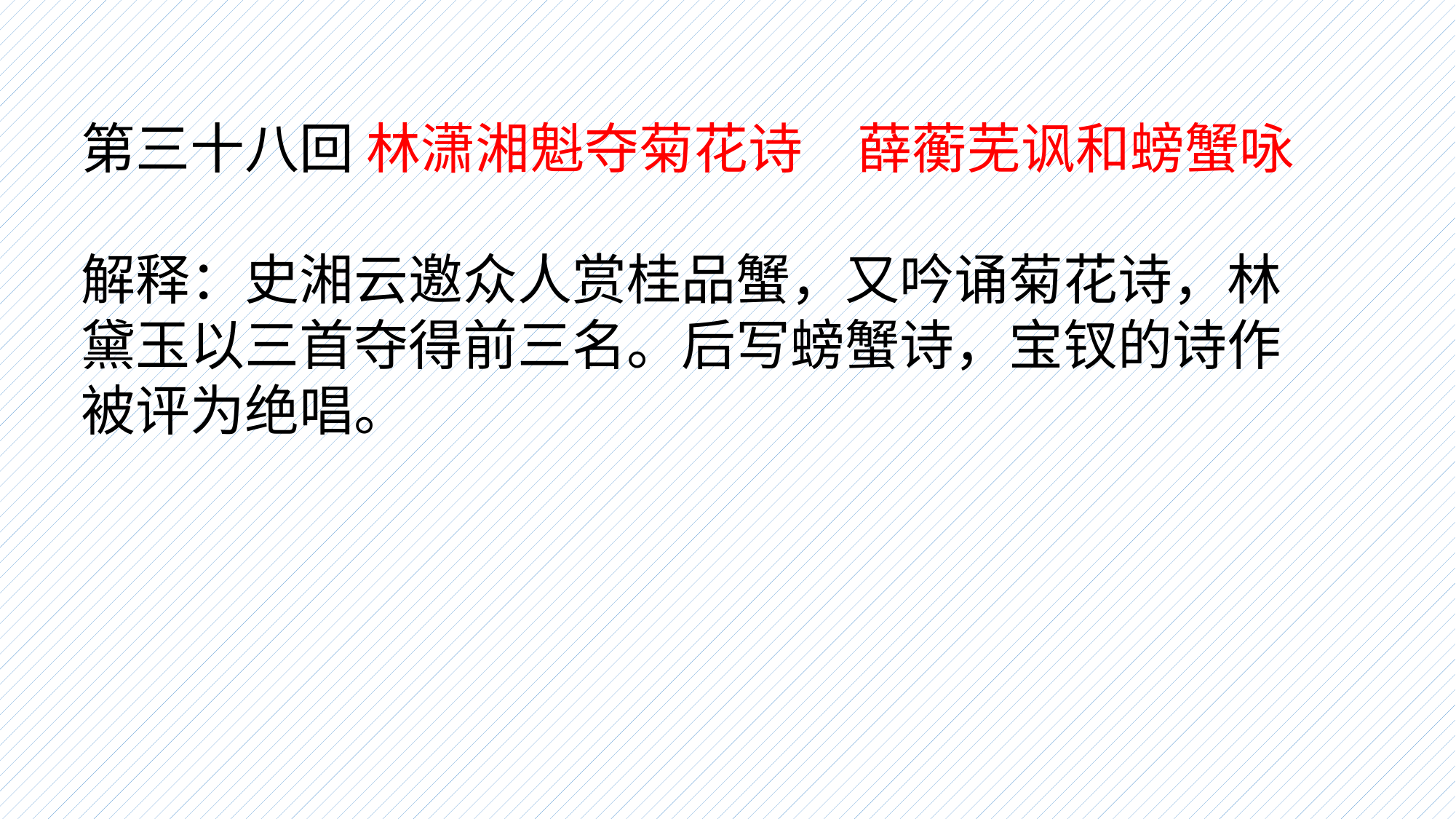

第三十八回 林潇湘魁夺菊花诗　薛蘅芜讽和螃蟹咏

解释：史湘云邀众人赏桂品蟹，又吟诵菊花诗，林黛玉以三首夺得前三名。后写螃蟹诗，宝钗的诗作被评为绝唱。